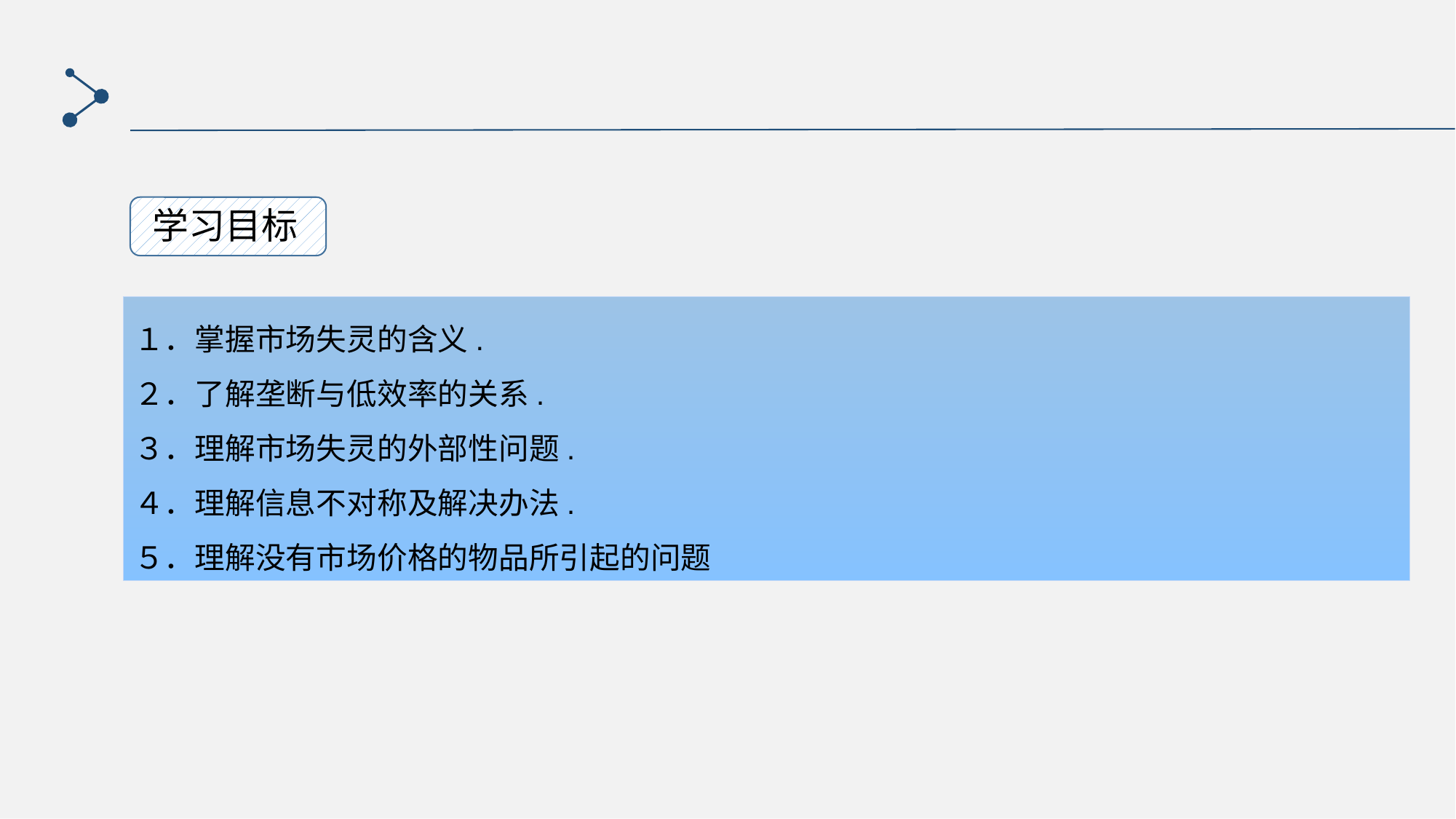

学习目标
１．掌握市场失灵的含义.
２．了解垄断与低效率的关系.
３．理解市场失灵的外部性问题.
４．理解信息不对称及解决办法.
５．理解没有市场价格的物品所引起的问题